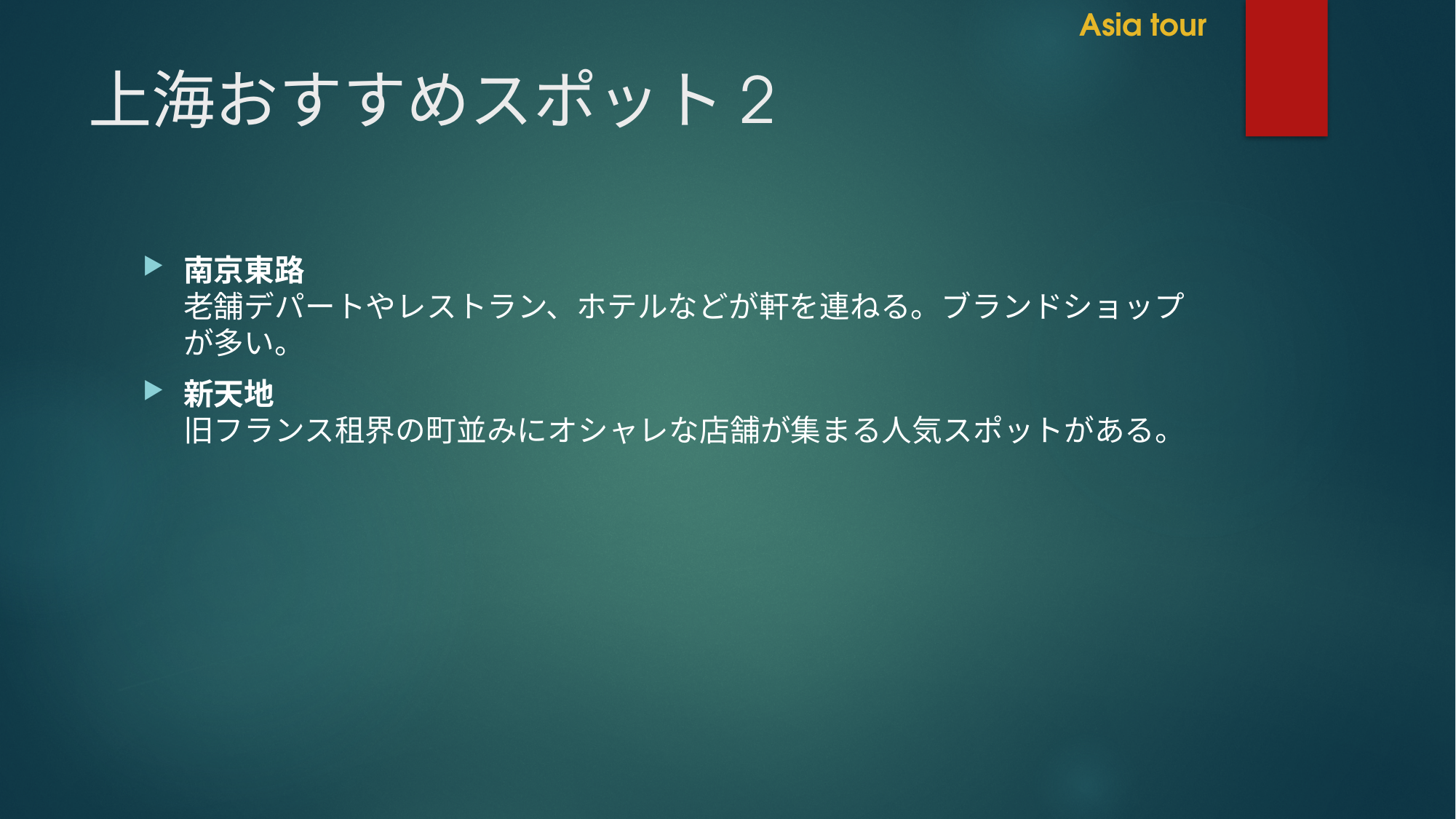

# 上海おすすめスポット2
南京東路
老舗デパートやレストラン、ホテルなどが軒を連ねる。ブランドショップが多い。
新天地
旧フランス租界の町並みにオシャレな店舗が集まる人気スポットがある。